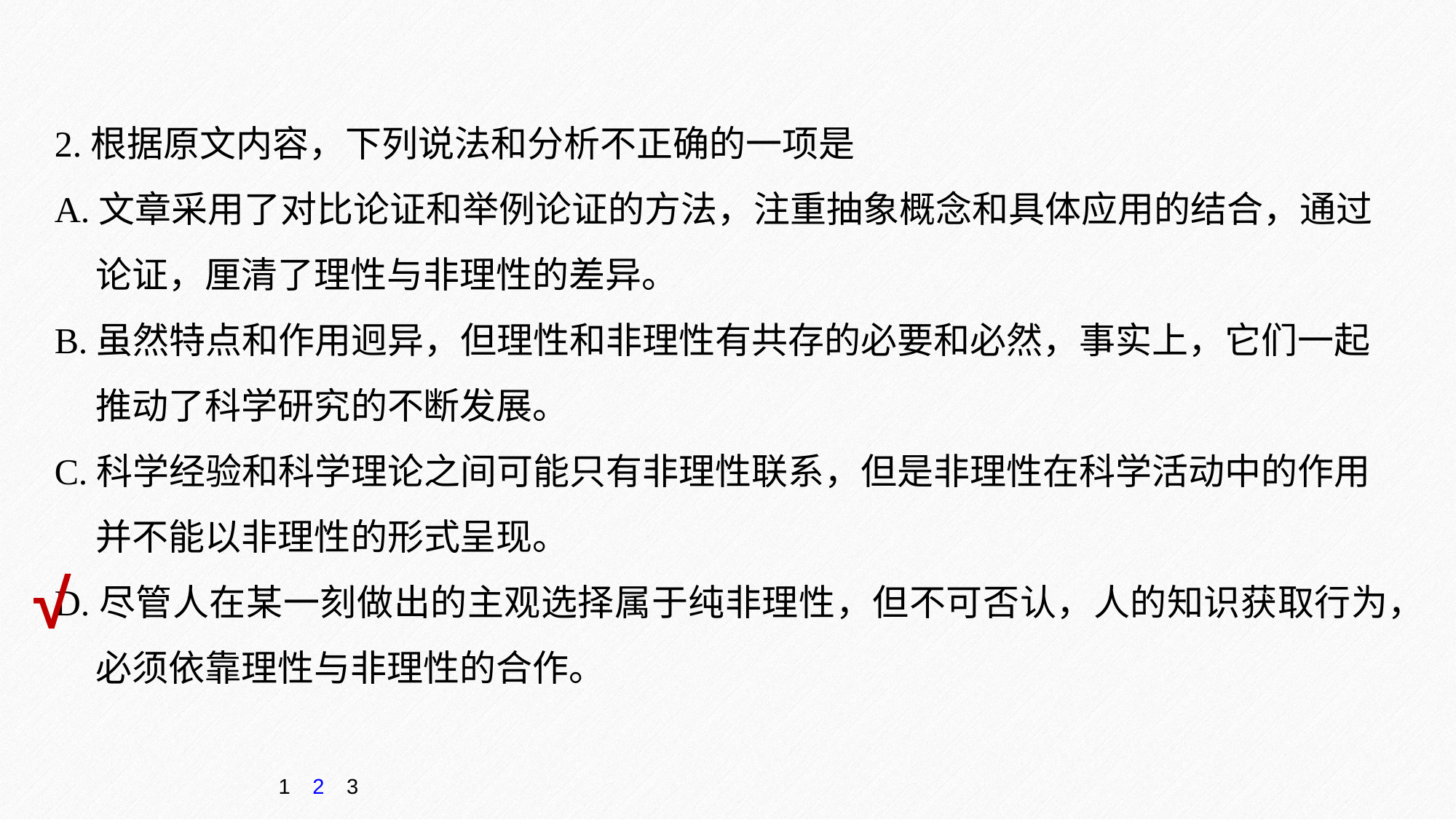

2.根据原文内容，下列说法和分析不正确的一项是
A.文章采用了对比论证和举例论证的方法，注重抽象概念和具体应用的结合，通过
    论证，厘清了理性与非理性的差异。
B.虽然特点和作用迥异，但理性和非理性有共存的必要和必然，事实上，它们一起
    推动了科学研究的不断发展。
C.科学经验和科学理论之间可能只有非理性联系，但是非理性在科学活动中的作用
    并不能以非理性的形式呈现。
D.尽管人在某一刻做出的主观选择属于纯非理性，但不可否认，人的知识获取行为，
    必须依靠理性与非理性的合作。
√
1
2
3